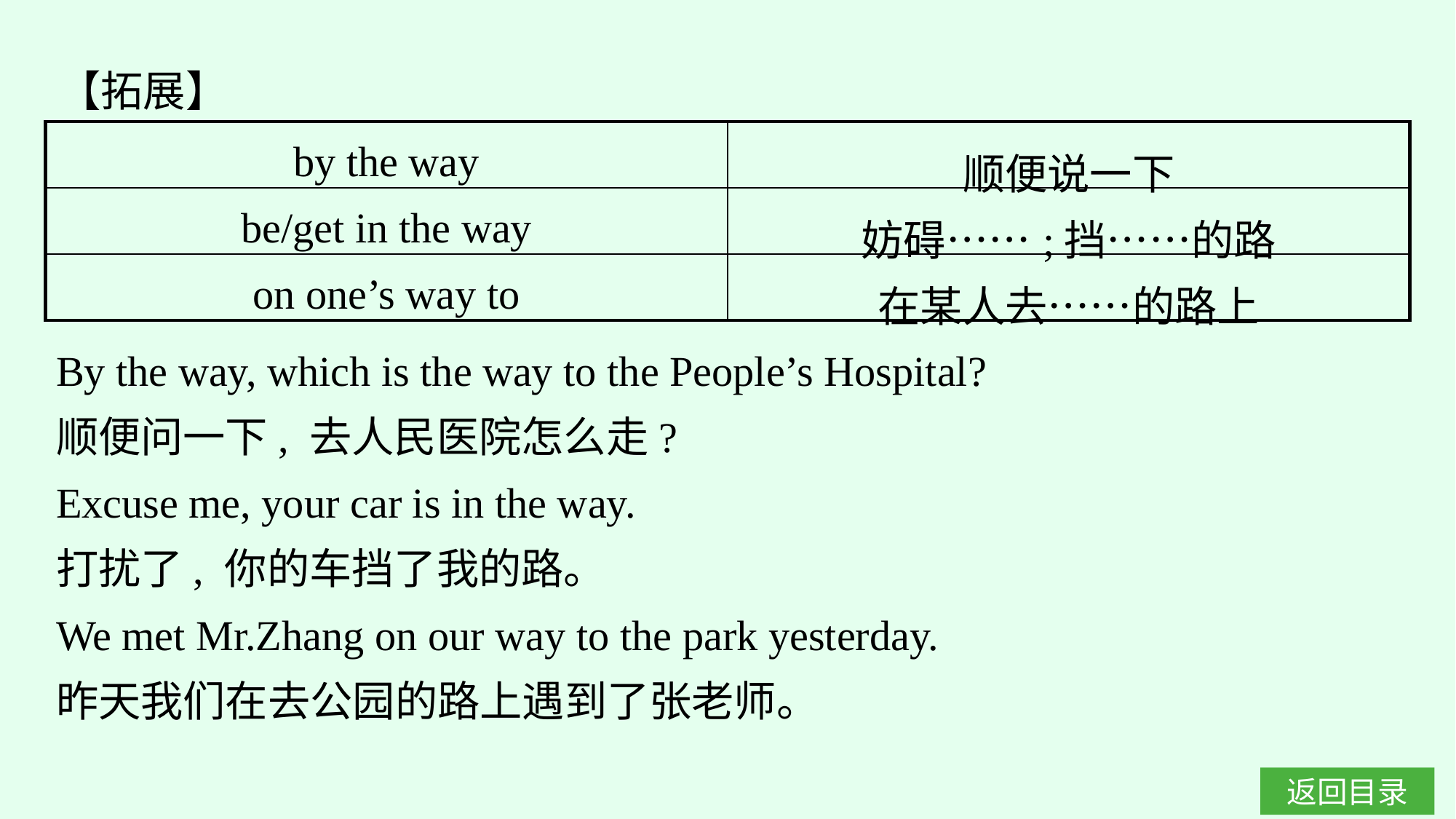

【拓展】
| by the way | 顺便说一下 |
| --- | --- |
| be/get in the way | 妨碍……;挡……的路 |
| on one’s way to | 在某人去……的路上 |
By the way, which is the way to the People’s Hospital?
顺便问一下, 去人民医院怎么走?
Excuse me, your car is in the way.
打扰了, 你的车挡了我的路。
We met Mr.Zhang on our way to the park yesterday.
昨天我们在去公园的路上遇到了张老师。